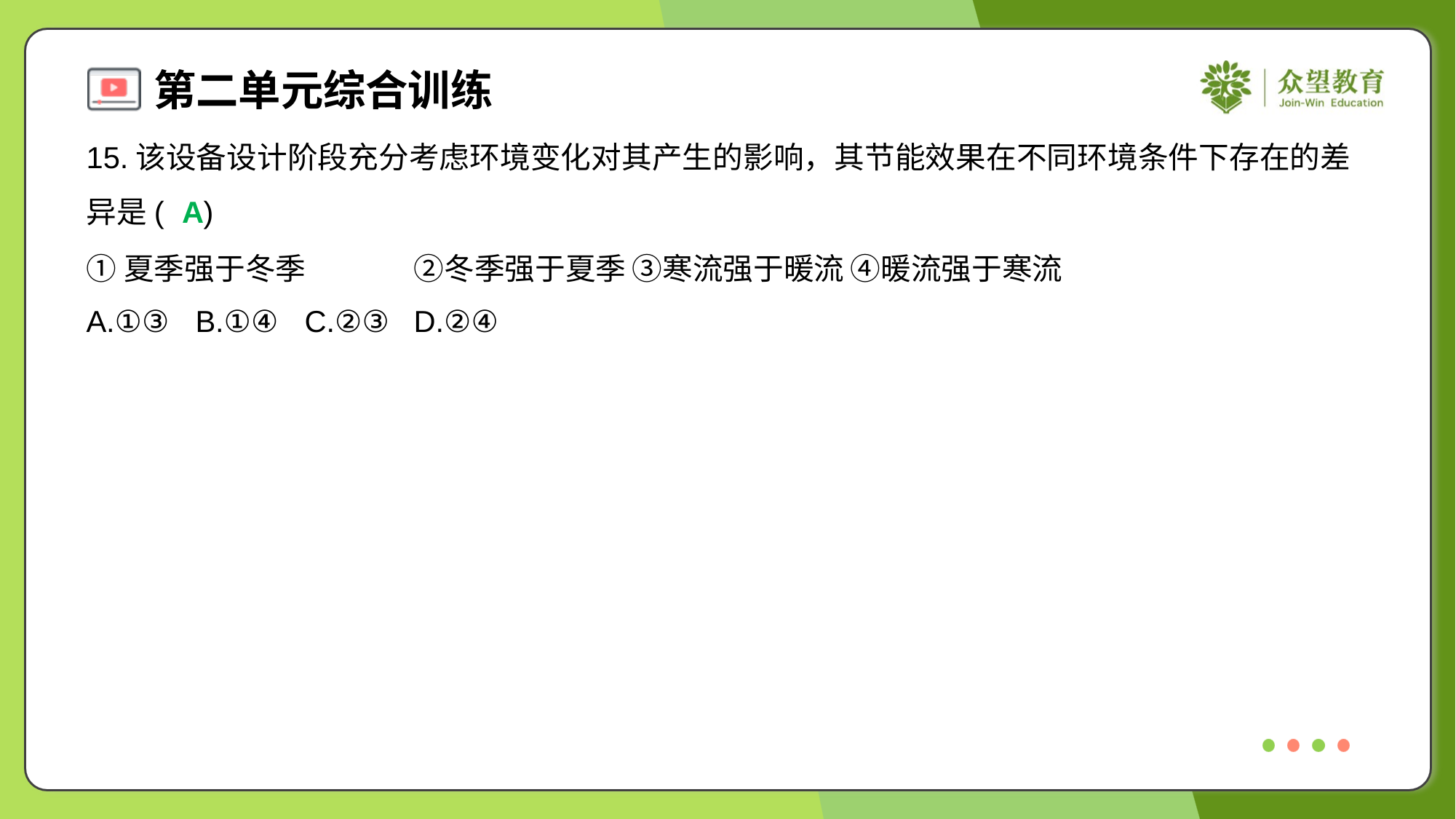

15.该设备设计阶段充分考虑环境变化对其产生的影响，其节能效果在不同环境条件下存在的差
异是(     )
A
①夏季强于冬季	②冬季强于夏季	③寒流强于暖流	④暖流强于寒流
A.①③	B.①④	C.②③	D.②④